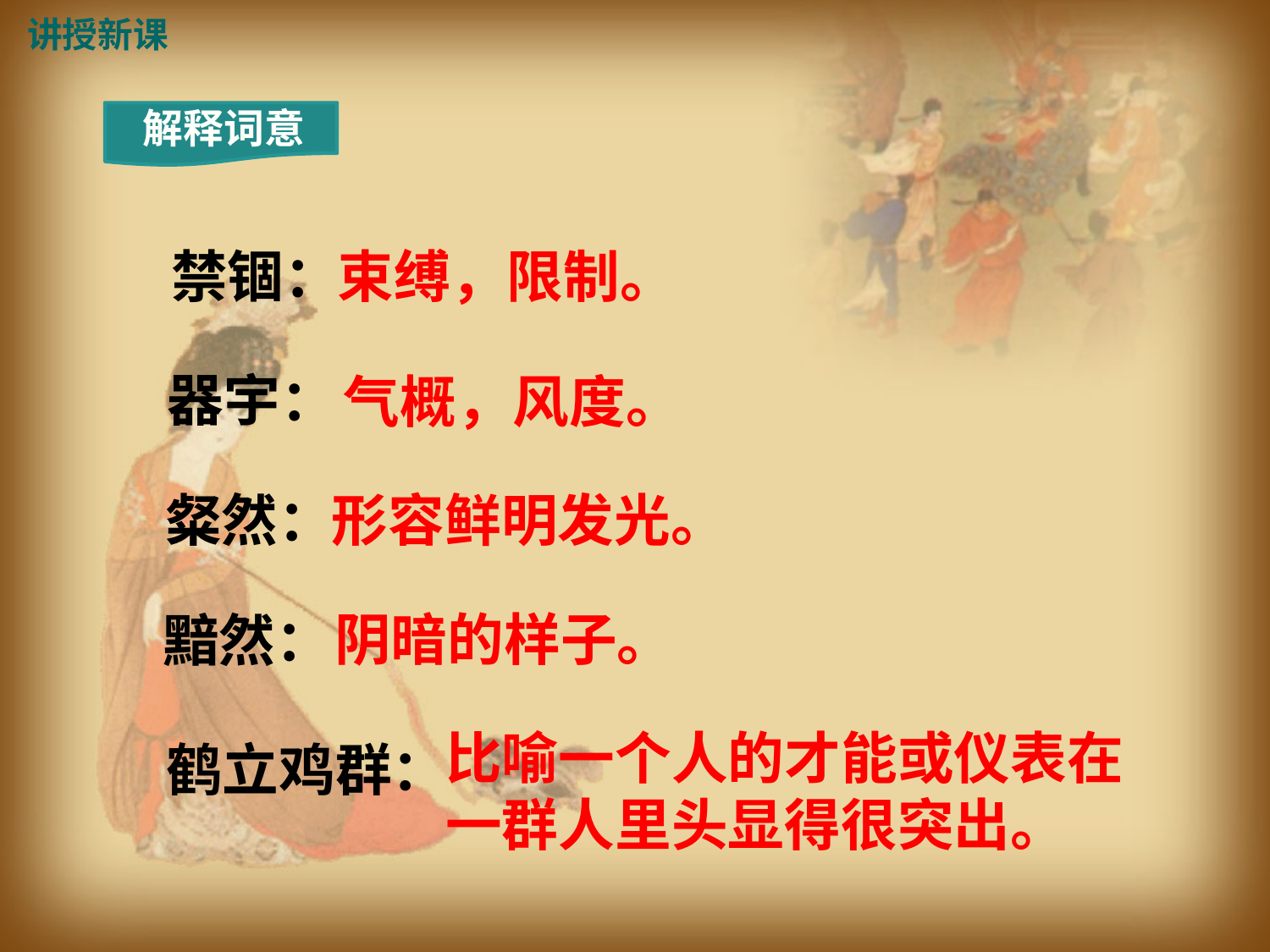

讲授新课
解释词意

束缚，限制。
禁锢：
器宇：
气概，风度。
粲然：
形容鲜明发光。
阴暗的样子。
黯然：
比喻一个人的才能或仪表在一群人里头显得很突出。
鹤立鸡群：